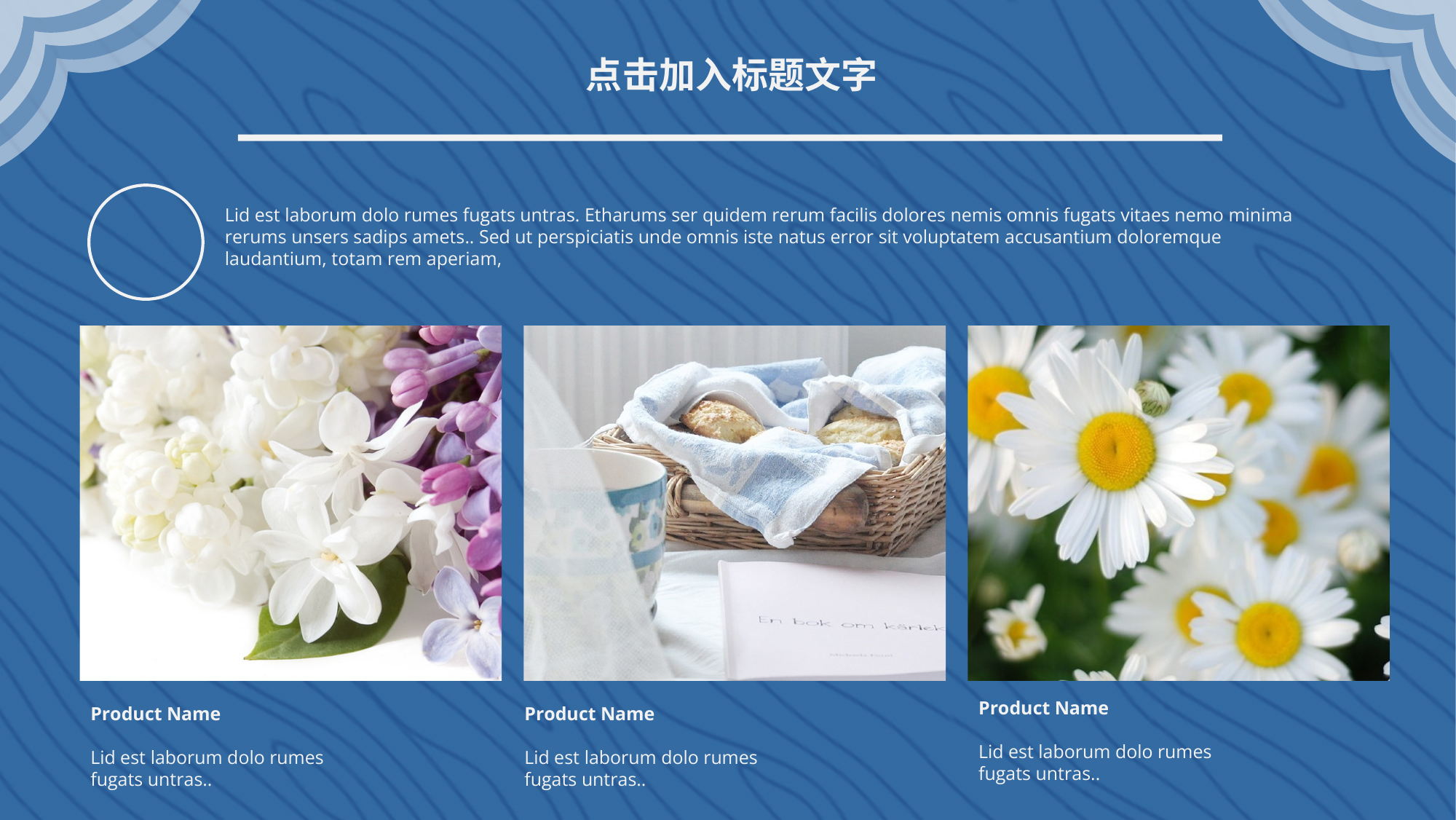

点击加入标题文字

Lid est laborum dolo rumes fugats untras. Etharums ser quidem rerum facilis dolores nemis omnis fugats vitaes nemo minima rerums unsers sadips amets.. Sed ut perspiciatis unde omnis iste natus error sit voluptatem accusantium doloremque laudantium, totam rem aperiam,

Product Name

Lid est laborum dolo rumes fugats untras..
Product Name

Lid est laborum dolo rumes fugats untras..
Product Name

Lid est laborum dolo rumes fugats untras..